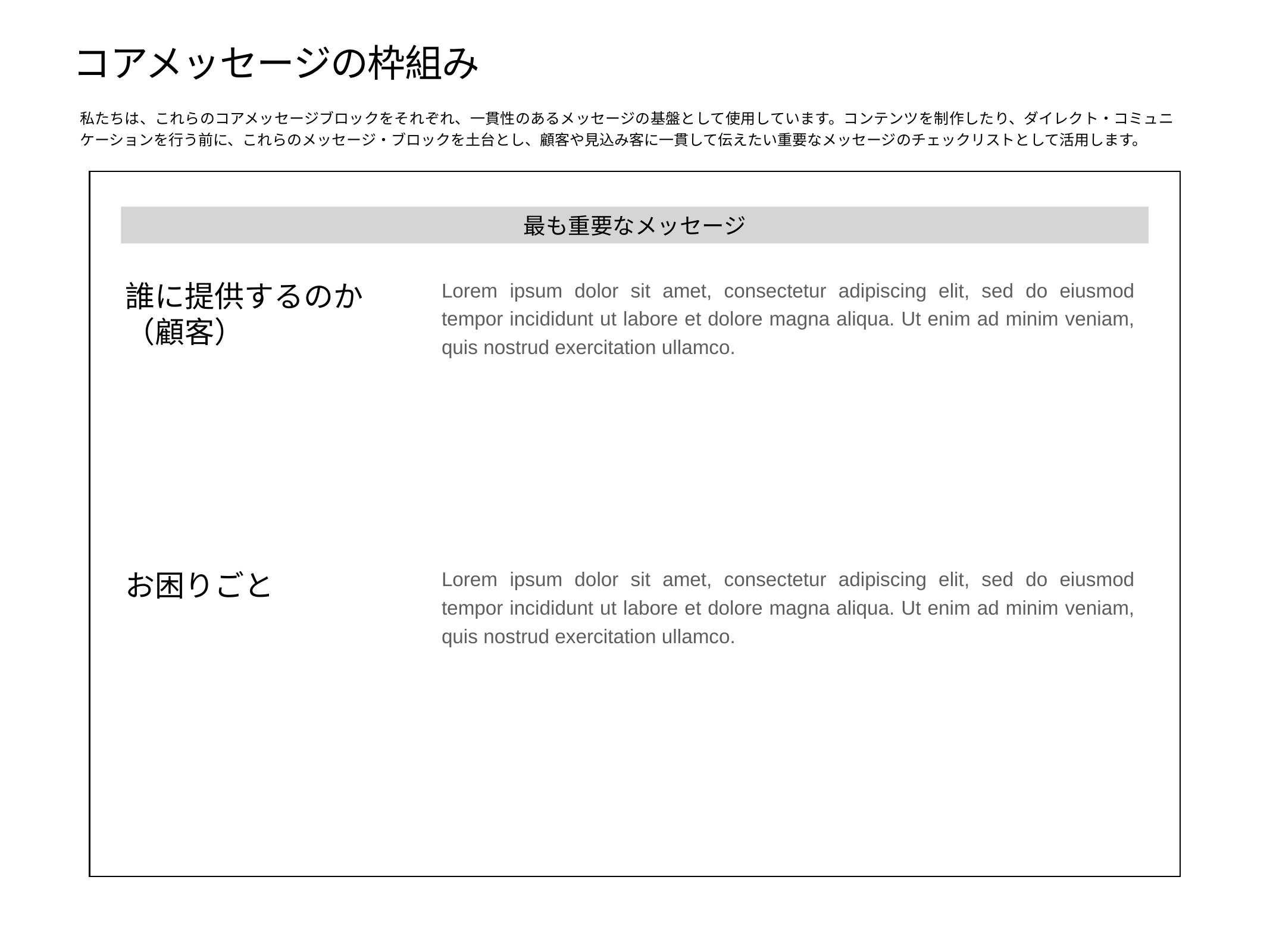

22
# コアメッセージの枠組み
私たちは、これらのコアメッセージブロックをそれぞれ、一貫性のあるメッセージの基盤として使用しています。コンテンツを制作したり、ダイレクト・コミュニケーションを行う前に、これらのメッセージ・ブロックを土台とし、顧客や見込み客に一貫して伝えたい重要なメッセージのチェックリストとして活用します。

最も重要なメッセージ
Lorem ipsum dolor sit amet, consectetur adipiscing elit, sed do eiusmod tempor incididunt ut labore et dolore magna aliqua. Ut enim ad minim veniam, quis nostrud exercitation ullamco.
誰に提供するのか
（顧客）
Lorem ipsum dolor sit amet, consectetur adipiscing elit, sed do eiusmod tempor incididunt ut labore et dolore magna aliqua. Ut enim ad minim veniam, quis nostrud exercitation ullamco.
お困りごと